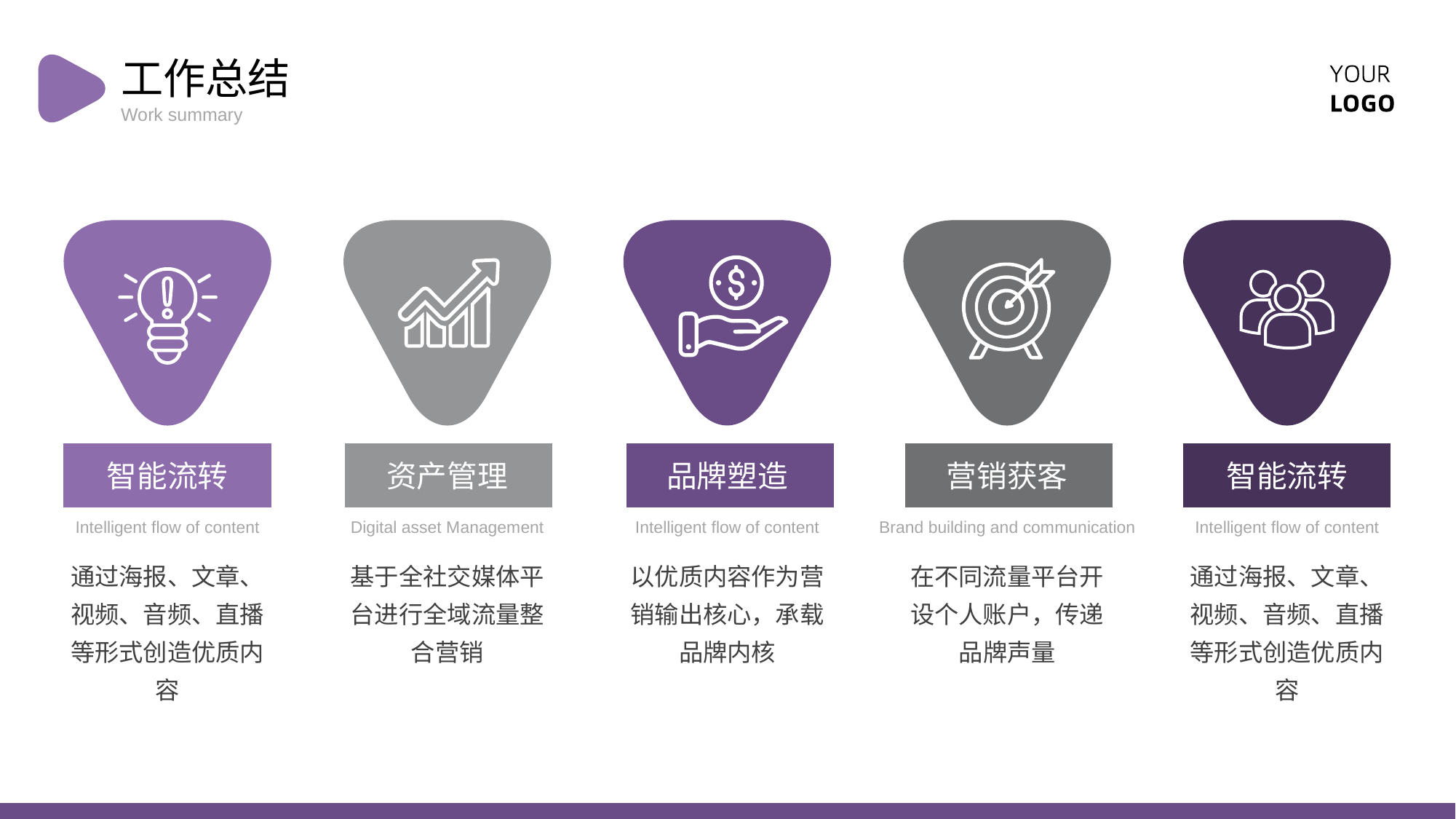

工作总结

Work summary

智能流转
资产管理
品牌塑造
营销获客
智能流转
Intelligent flow of content
Digital asset Management
Intelligent flow of content
Brand building and communication
Intelligent flow of content
通过海报、文章、视频、音频、直播等形式创造优质内容
基于全社交媒体平台进行全域流量整合营销
以优质内容作为营销输出核心，承载品牌内核
在不同流量平台开设个人账户，传递品牌声量
通过海报、文章、视频、音频、直播等形式创造优质内容